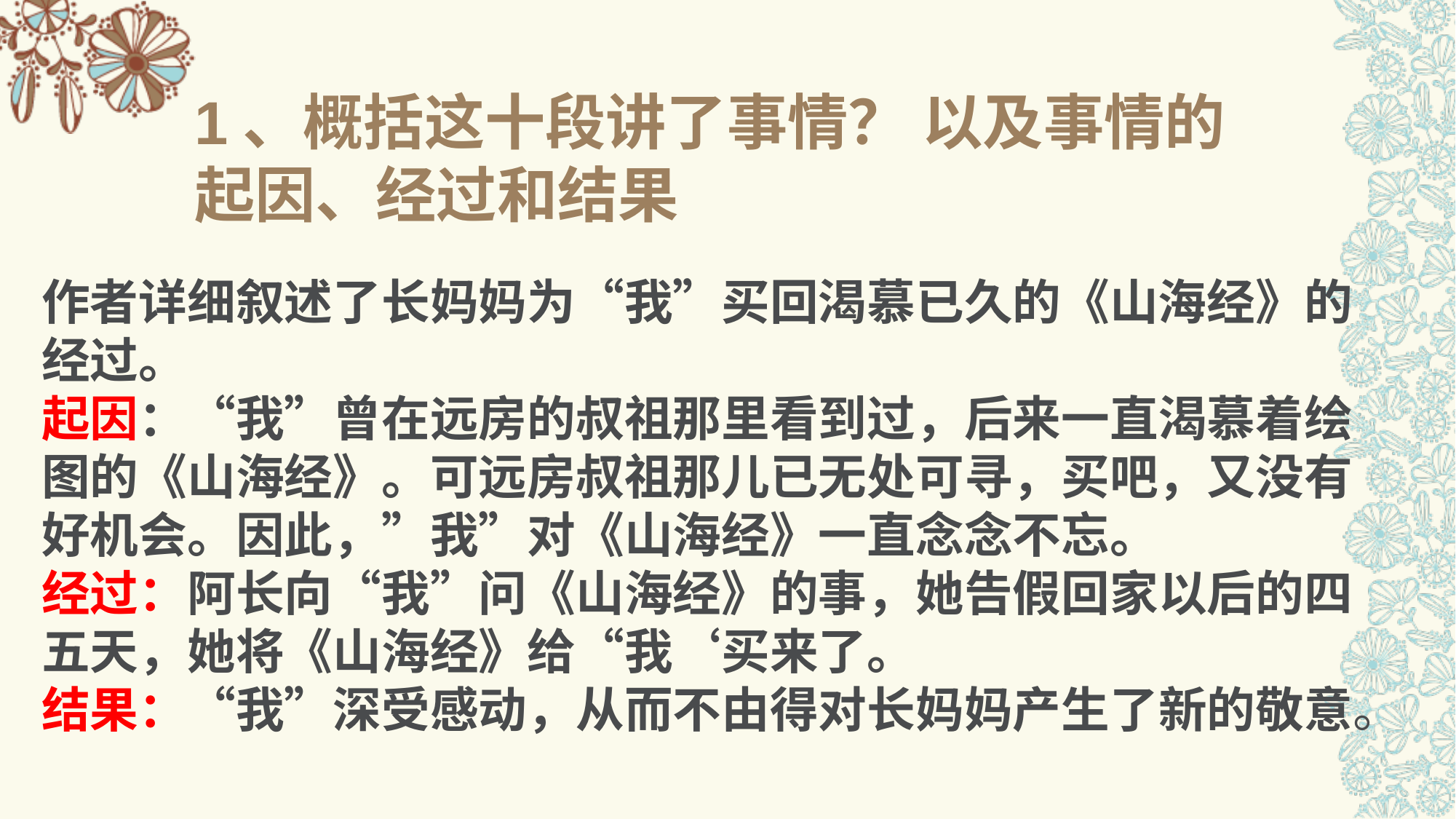

1、概括这十段讲了事情？ 以及事情的起因、经过和结果
作者详细叙述了长妈妈为“我”买回渴慕已久的《山海经》的经过。
起因：“我”曾在远房的叔祖那里看到过，后来一直渴慕着绘图的《山海经》。可远房叔祖那儿已无处可寻，买吧，又没有好机会。因此，”我”对《山海经》一直念念不忘。
经过：阿长向“我”问《山海经》的事，她告假回家以后的四五天，她将《山海经》给“我‘买来了。
结果：“我”深受感动，从而不由得对长妈妈产生了新的敬意。